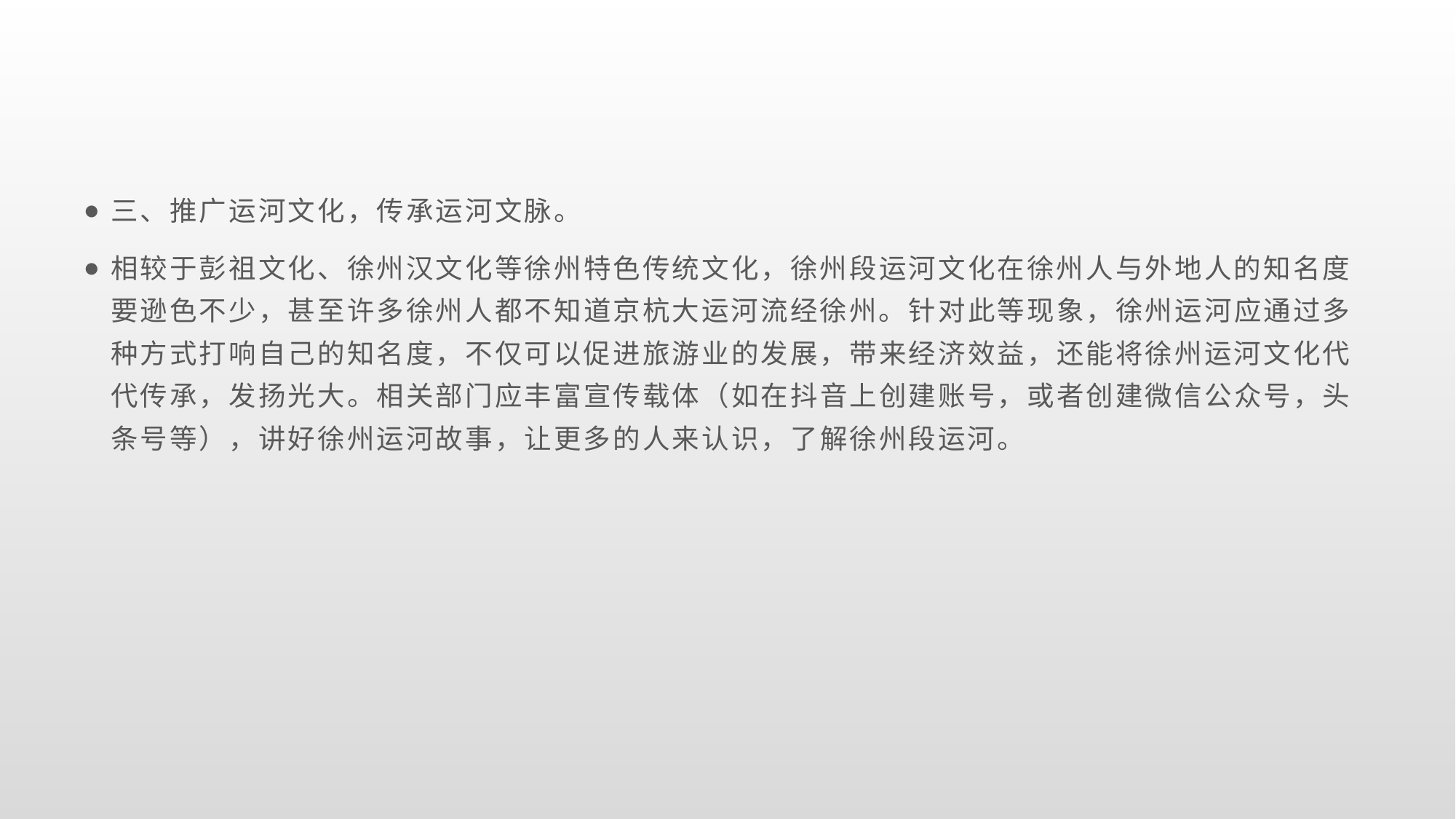

#
三、推广运河文化，传承运河文脉。
相较于彭祖文化、徐州汉文化等徐州特色传统文化，徐州段运河文化在徐州人与外地人的知名度要逊色不少，甚至许多徐州人都不知道京杭大运河流经徐州。针对此等现象，徐州运河应通过多种方式打响自己的知名度，不仅可以促进旅游业的发展，带来经济效益，还能将徐州运河文化代代传承，发扬光大。相关部门应丰富宣传载体（如在抖音上创建账号，或者创建微信公众号，头条号等），讲好徐州运河故事，让更多的人来认识，了解徐州段运河。